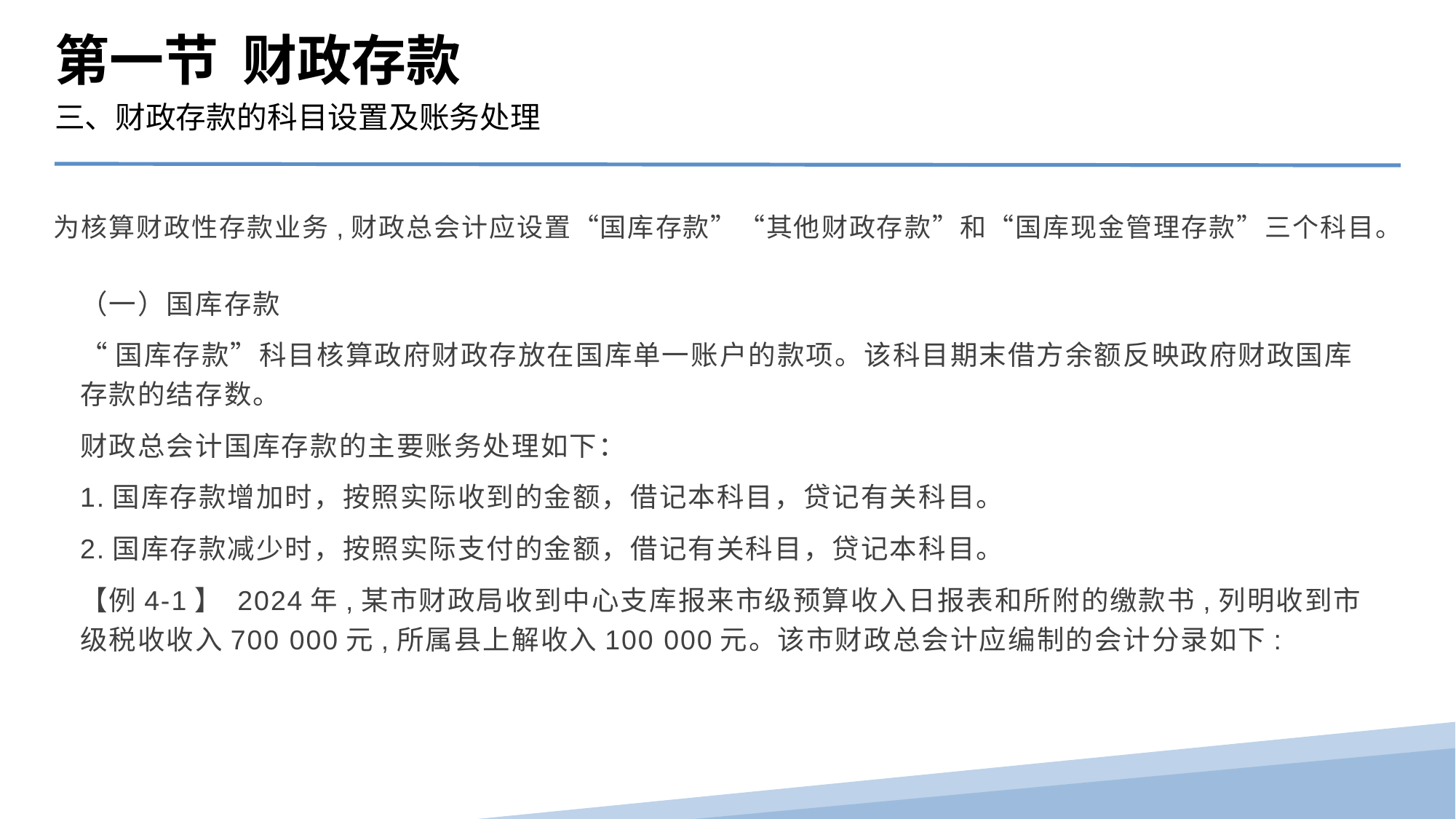

第一节  财政存款
三、财政存款的科目设置及账务处理
为核算财政性存款业务,财政总会计应设置“国库存款”“其他财政存款”和“国库现金管理存款”三个科目。
（一）国库存款
“国库存款”科目核算政府财政存放在国库单一账户的款项。该科目期末借方余额反映政府财政国库存款的结存数。
财政总会计国库存款的主要账务处理如下：
1.国库存款增加时，按照实际收到的金额，借记本科目，贷记有关科目。
2.国库存款减少时，按照实际支付的金额，借记有关科目，贷记本科目。
【例4-1】 2024年,某市财政局收到中心支库报来市级预算收入日报表和所附的缴款书,列明收到市级税收收入700 000元,所属县上解收入100 000元。该市财政总会计应编制的会计分录如下: